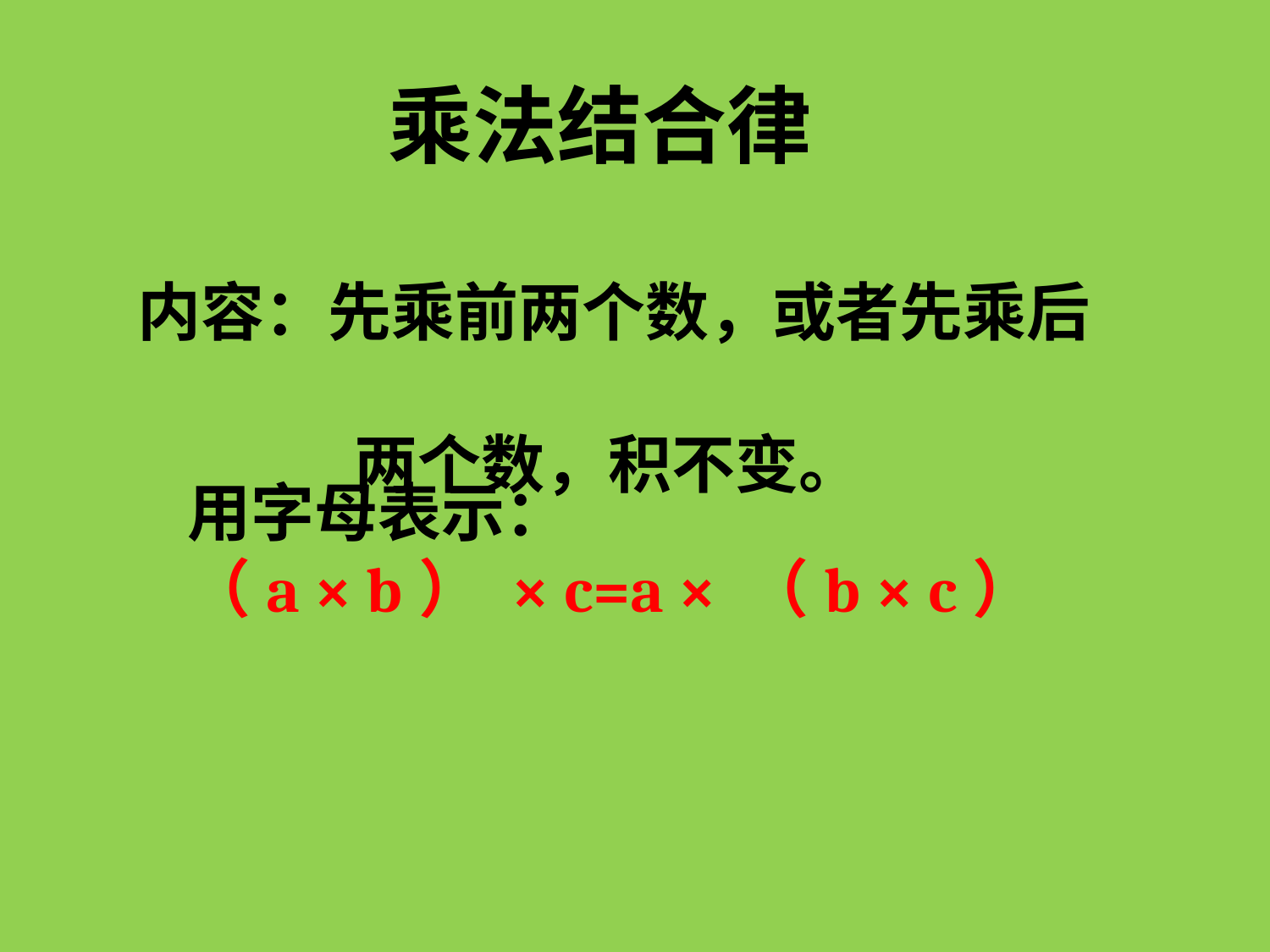

乘法结合律
内容：先乘前两个数，或者先乘后
              两个数，积不变。
用字母表示：
（a × b） × c=a × （b × c）